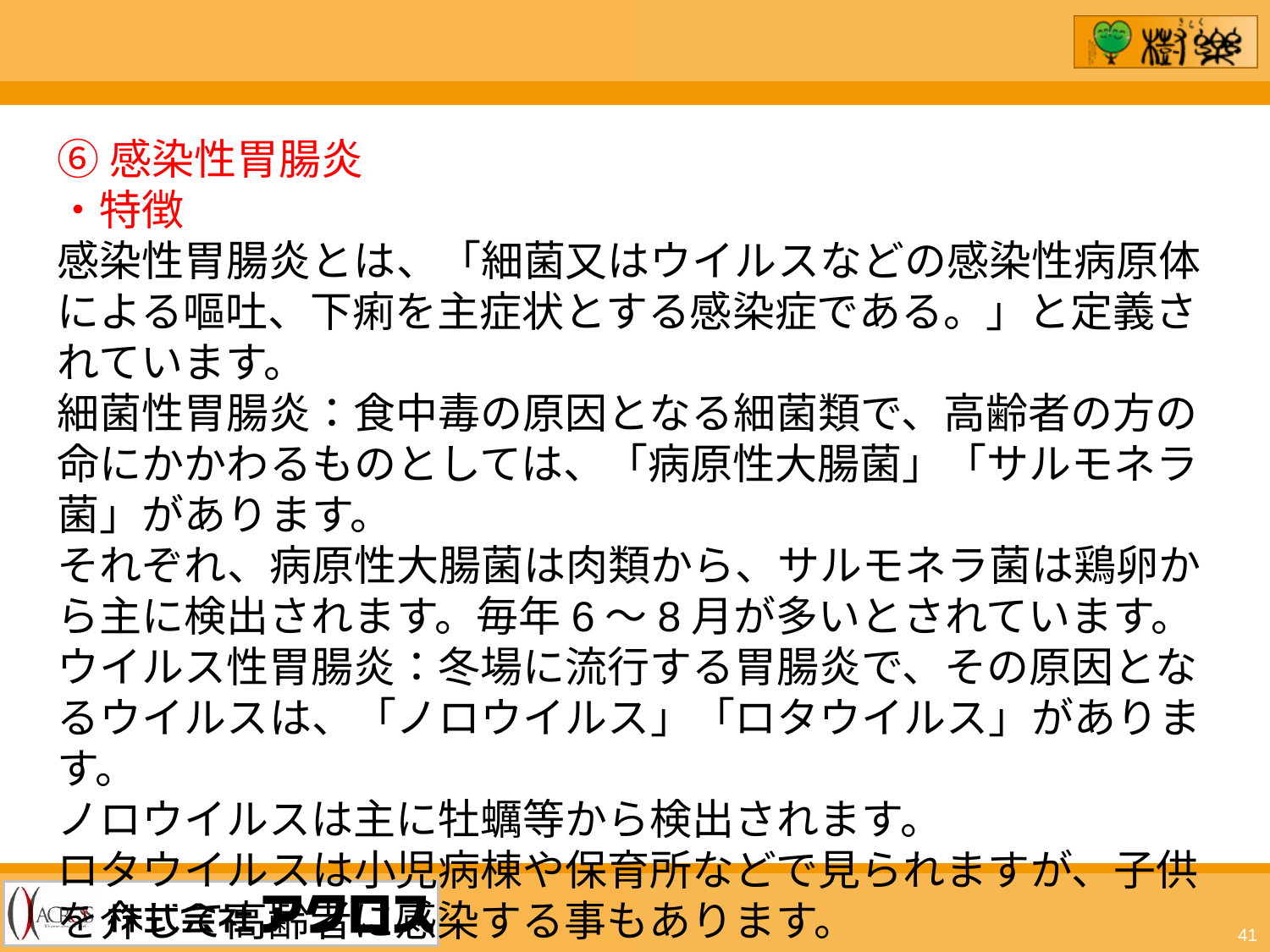

⑥感染性胃腸炎
・特徴
感染性胃腸炎とは、「細菌又はウイルスなどの感染性病原体による嘔吐、下痢を主症状とする感染症である。」と定義されています。
細菌性胃腸炎：食中毒の原因となる細菌類で、高齢者の方の命にかかわるものとしては、「病原性大腸菌」「サルモネラ菌」があります。
それぞれ、病原性大腸菌は肉類から、サルモネラ菌は鶏卵から主に検出されます。毎年6～8月が多いとされています。
ウイルス性胃腸炎：冬場に流行する胃腸炎で、その原因となるウイルスは、「ノロウイルス」「ロタウイルス」があります。
ノロウイルスは主に牡蠣等から検出されます。
ロタウイルスは小児病棟や保育所などで見られますが、子供を介して高齢者に感染する事もあります。
41